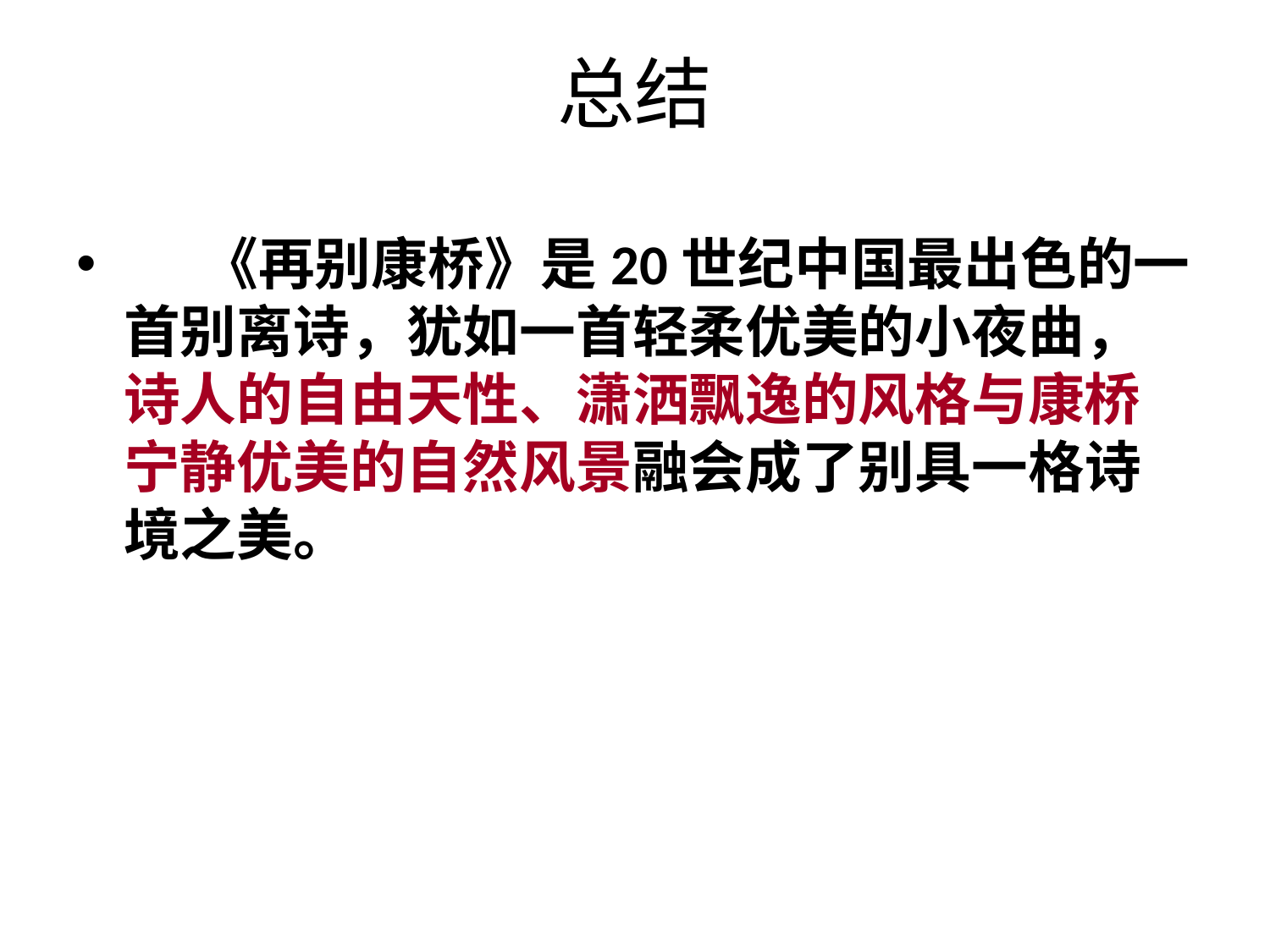

# 总结
     《再别康桥》是20世纪中国最出色的一首别离诗，犹如一首轻柔优美的小夜曲，诗人的自由天性、潇洒飘逸的风格与康桥宁静优美的自然风景融会成了别具一格诗境之美。